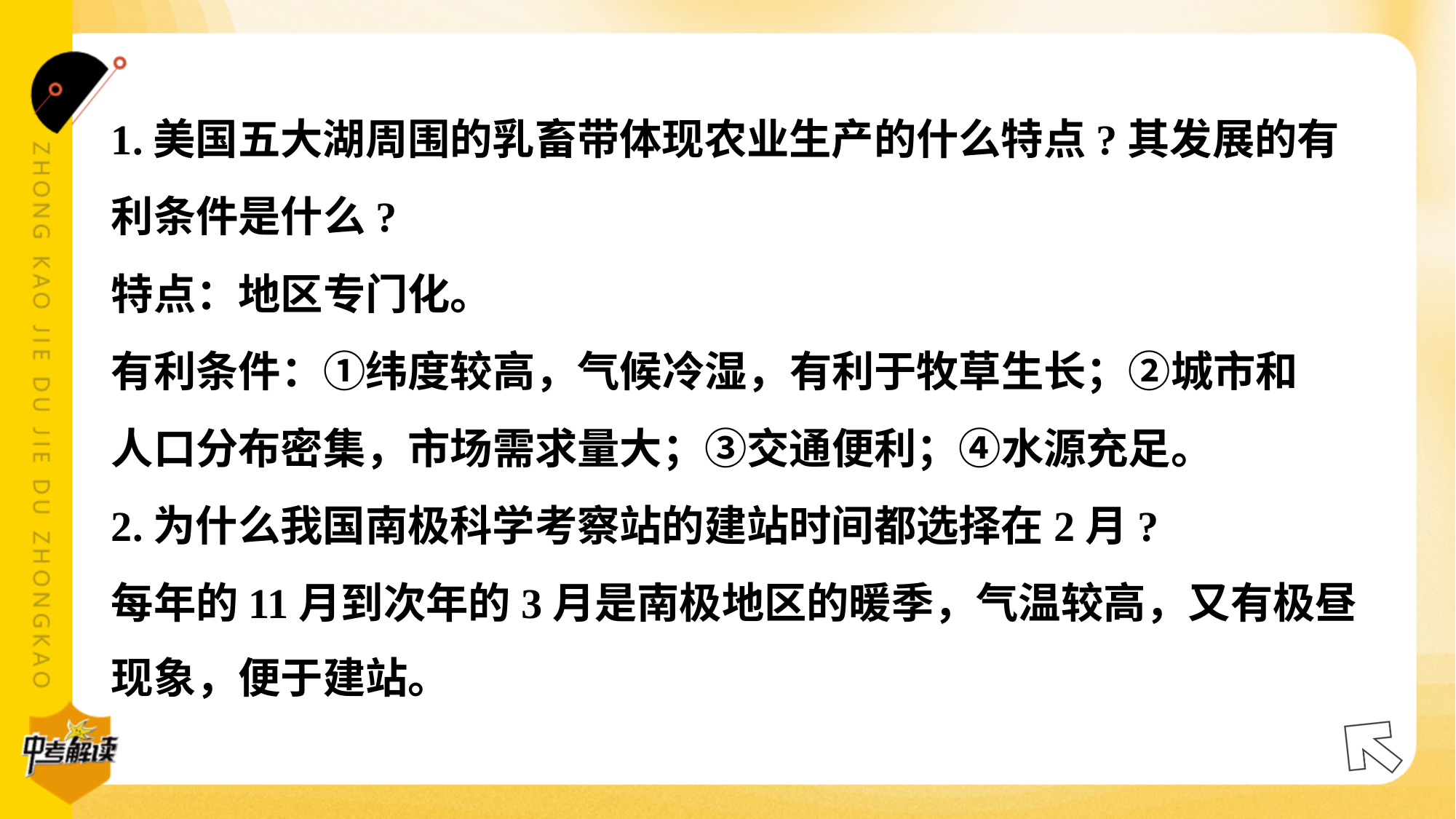

1.美国五大湖周围的乳畜带体现农业生产的什么特点?其发展的有
利条件是什么?
特点：地区专门化。
有利条件：①纬度较高，气候冷湿，有利于牧草生长；②城市和
人口分布密集，市场需求量大；③交通便利；④水源充足。
2.为什么我国南极科学考察站的建站时间都选择在2月?
每年的11月到次年的3月是南极地区的暖季，气温较高，又有极昼
现象，便于建站。